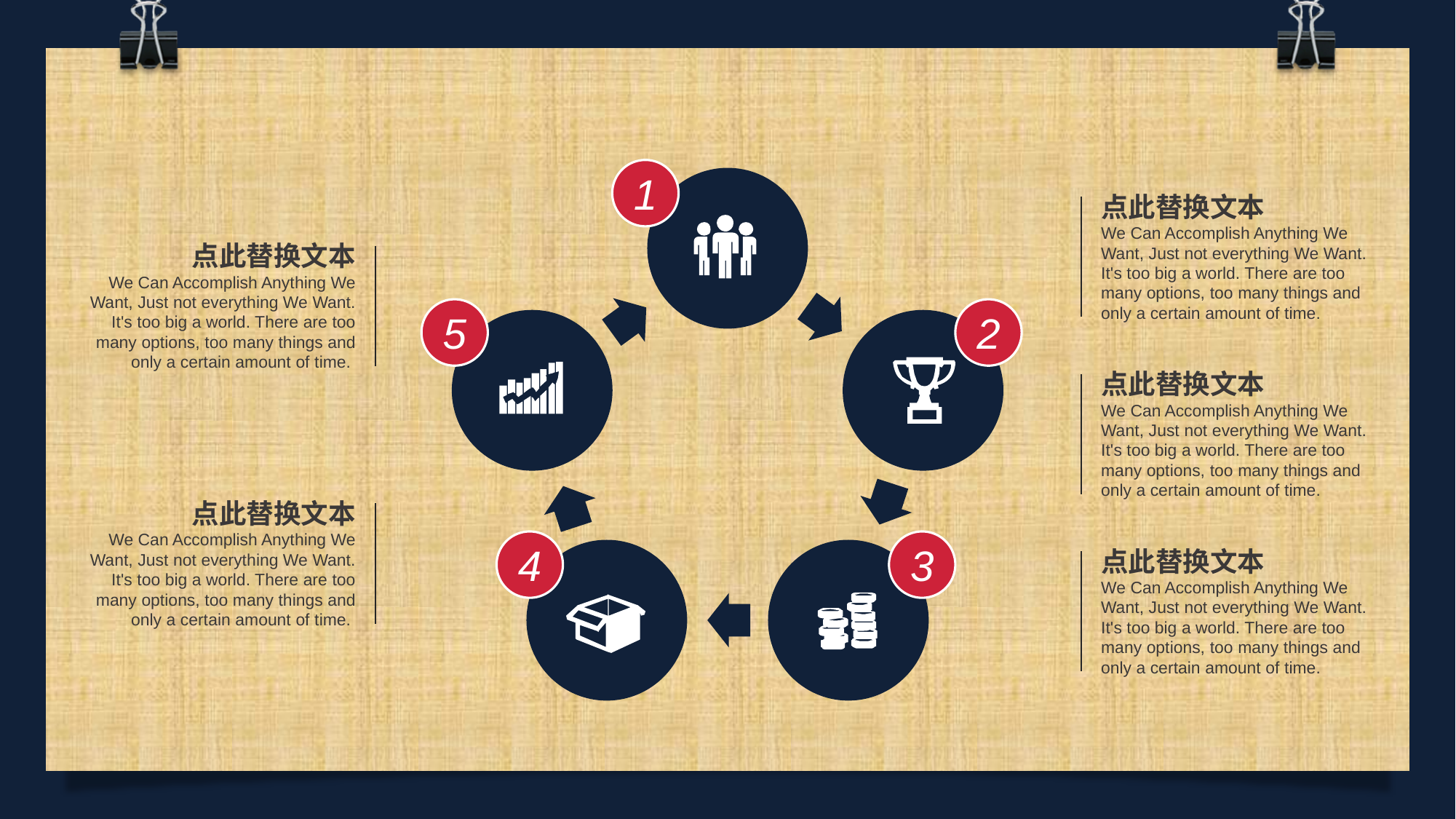

1

5
2

4
3

点此替换文本
We Can Accomplish Anything We Want, Just not everything We Want. It's too big a world. There are too many options, too many things and only a certain amount of time.
点此替换文本
We Can Accomplish Anything We Want, Just not everything We Want. It's too big a world. There are too many options, too many things and only a certain amount of time.
点此替换文本
We Can Accomplish Anything We Want, Just not everything We Want. It's too big a world. There are too many options, too many things and only a certain amount of time.
点此替换文本
We Can Accomplish Anything We Want, Just not everything We Want. It's too big a world. There are too many options, too many things and only a certain amount of time.
点此替换文本
We Can Accomplish Anything We Want, Just not everything We Want. It's too big a world. There are too many options, too many things and only a certain amount of time.